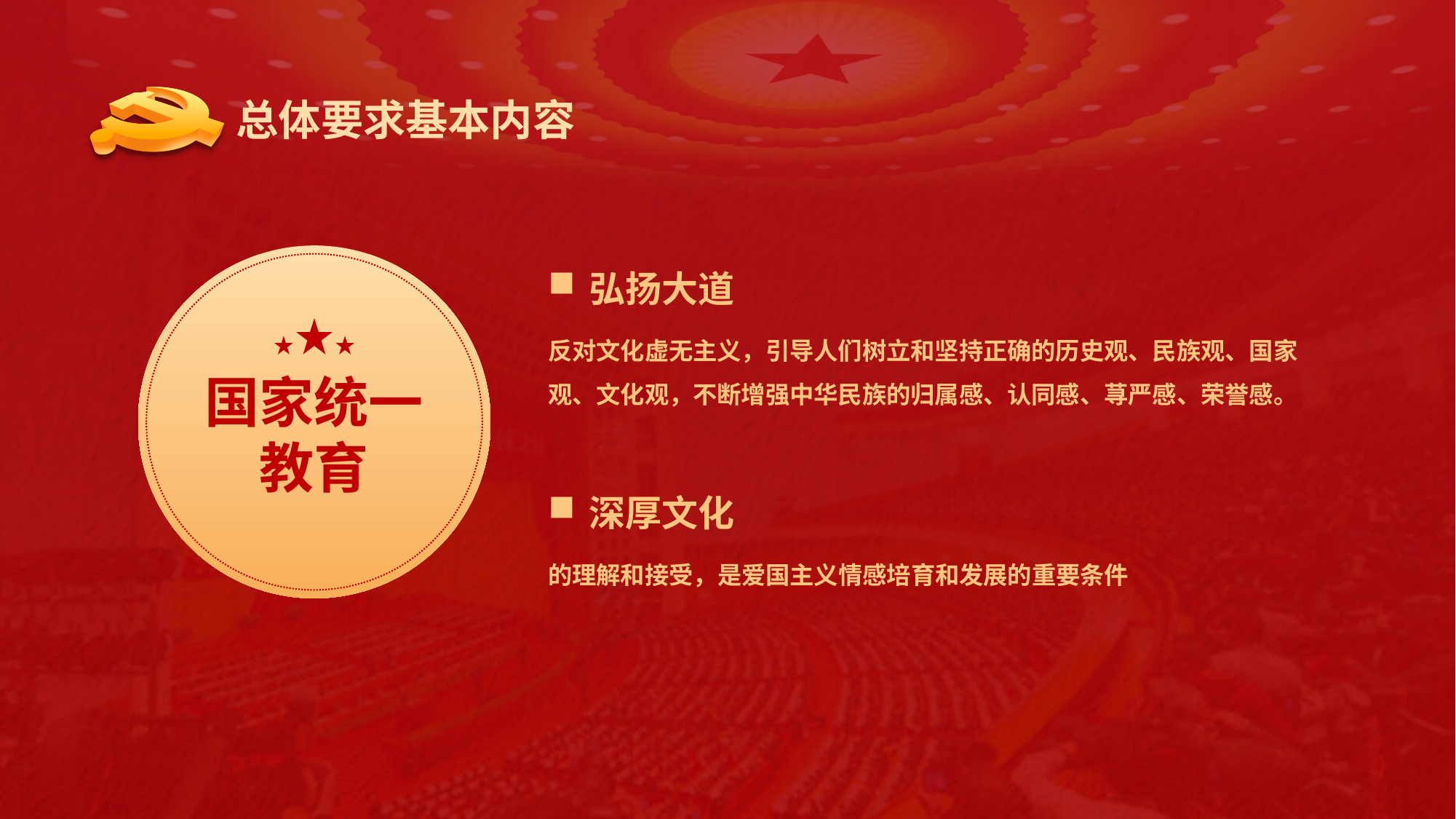

总体要求基本内容

国家统一
教育
弘扬大道
反对文化虚无主义，引导人们树立和坚持正确的历史观、民族观、国家观、文化观，不断增强中华民族的归属感、认同感、荨严感、荣誉感。
深厚文化
的理解和接受，是爱国主义情感培育和发展的重要条件